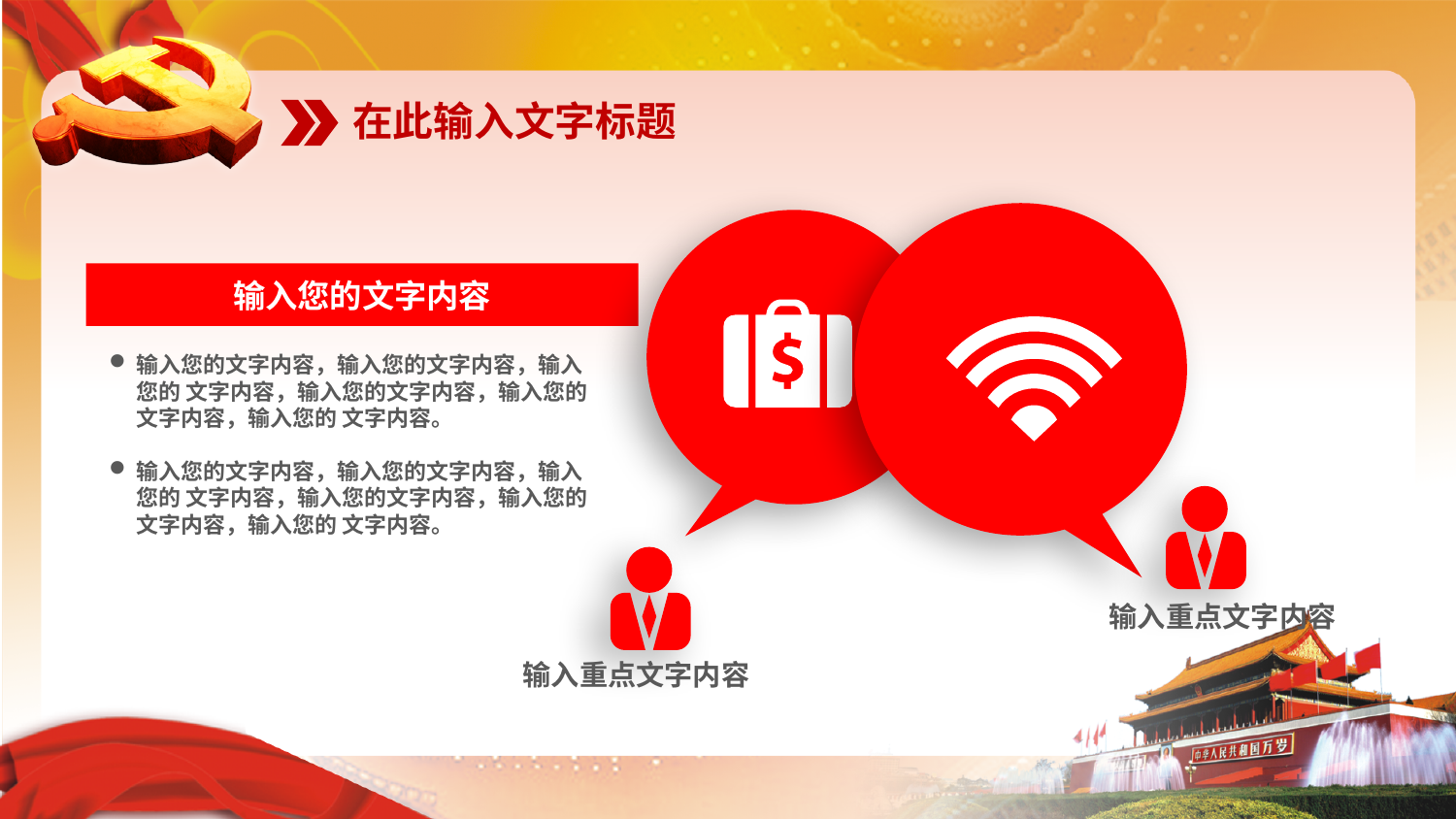

在此输入文字标题

输入重点文字内容

输入重点文字内容

输入您的文字内容
输入您的文字内容，输入您的文字内容，输入您的 文字内容，输入您的文字内容，输入您的文字内容，输入您的 文字内容。

输入您的文字内容，输入您的文字内容，输入您的 文字内容，输入您的文字内容，输入您的文字内容，输入您的 文字内容。